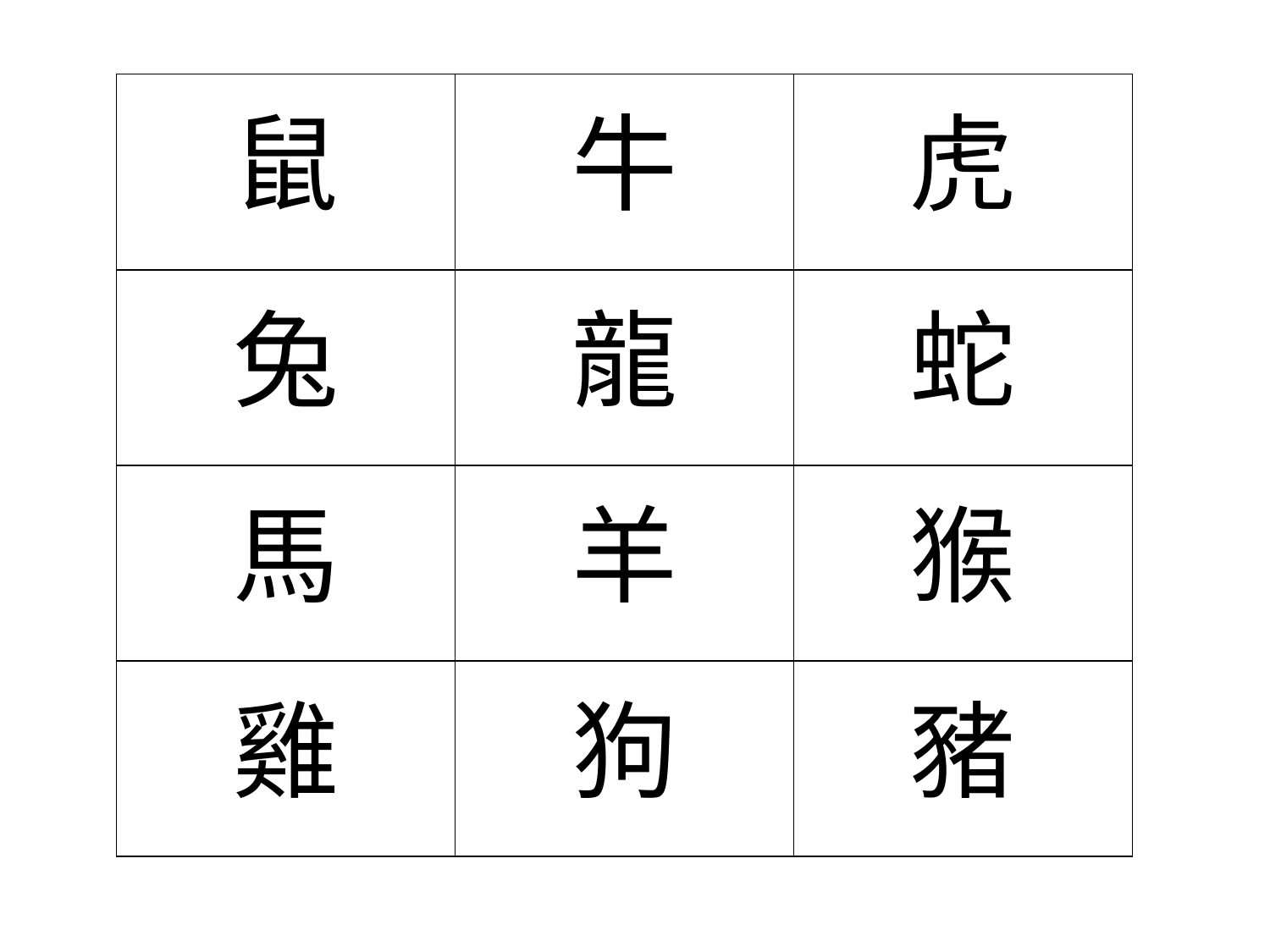

| 鼠 | 牛 | 虎 |
| --- | --- | --- |
| 兔 | 龍 | 蛇 |
| 馬 | 羊 | 猴 |
| 雞 | 狗 | 豬 |